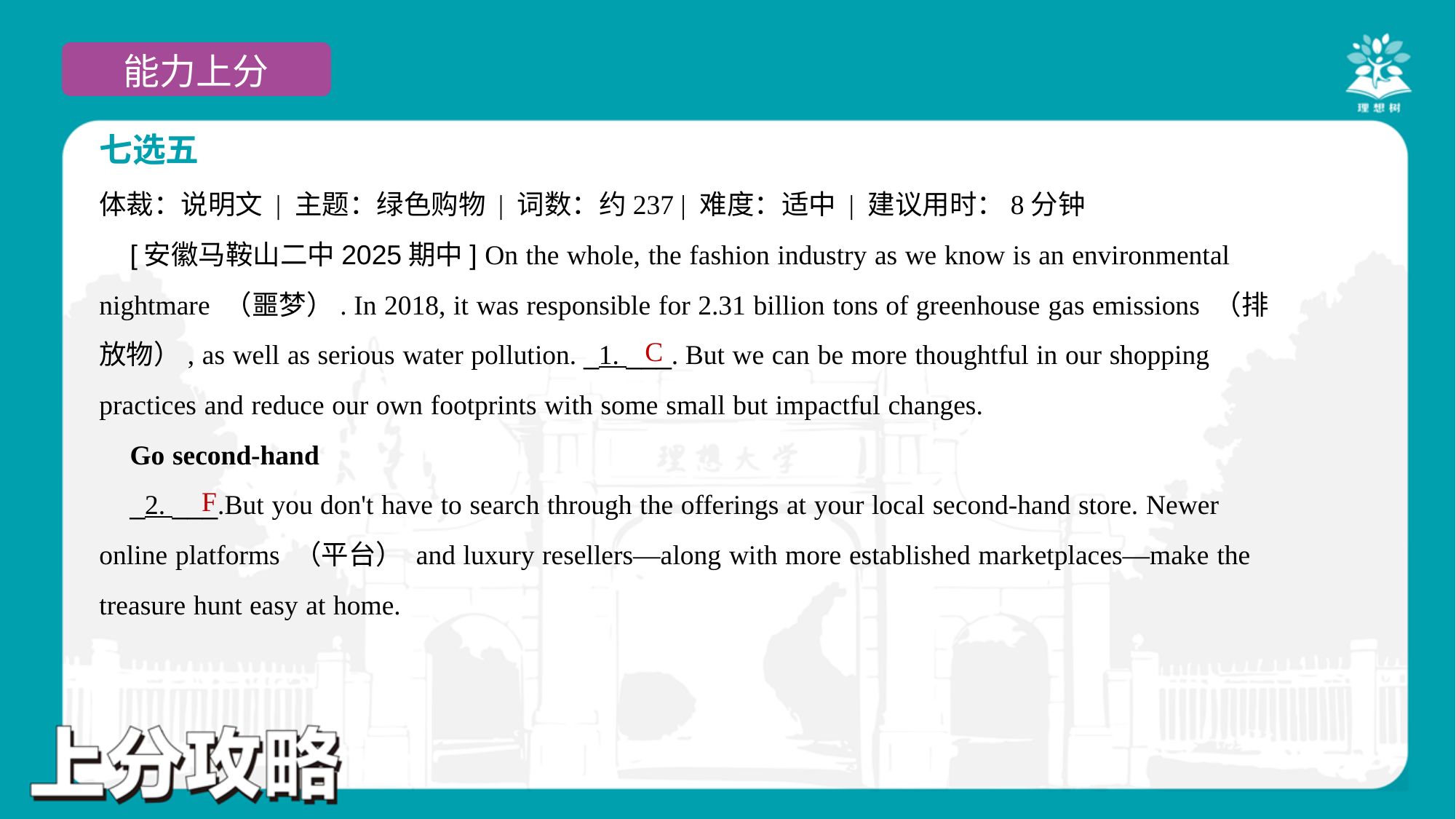

七选五
体裁：说明文 | 主题：绿色购物 | 词数：约237 | 难度：适中 | 建议用时：8分钟
    [安徽马鞍山二中2025期中] On the whole, the fashion industry as we know is an environmental
nightmare （噩梦）. In 2018, it was responsible for 2.31 billion tons of greenhouse gas emissions （排
放物）, as well as serious water pollution. _1. ___. But we can be more thoughtful in our shopping
practices and reduce our own footprints with some small but impactful changes.
    Go second-hand
    _2. ___.But you don't have to search through the offerings at your local second-hand store. Newer
online platforms （平台） and luxury resellers—along with more established marketplaces—make the
treasure hunt easy at home.

C
F